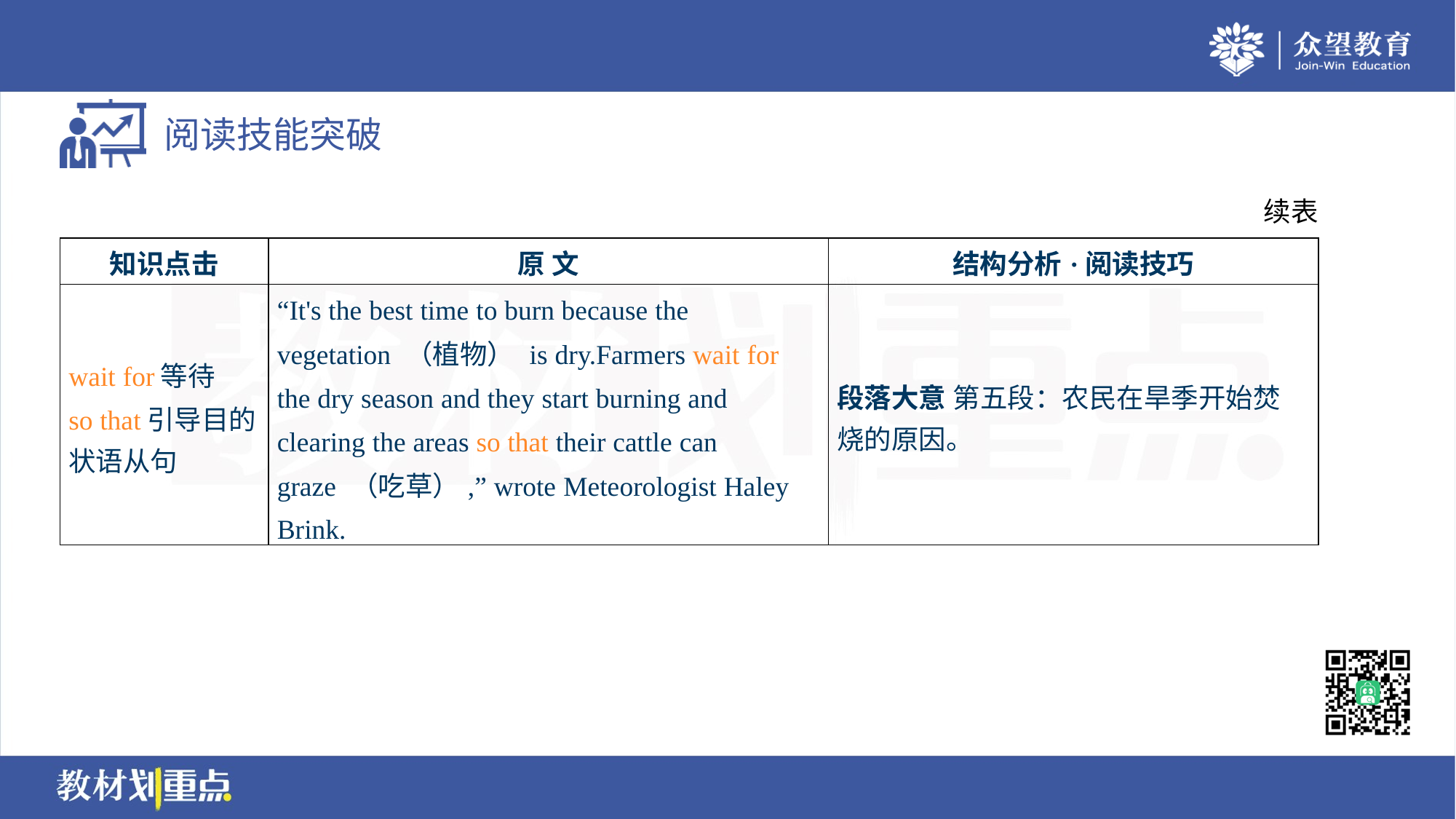

续表
| 知识点击 | 原 文 | 结构分析·阅读技巧 |
| --- | --- | --- |
| wait for等待 so that引导目的 状语从句 | “It's the best time to burn because the vegetation （植物） is dry.Farmers wait for the dry season and they start burning and clearing the areas so that their cattle can graze （吃草）,” wrote Meteorologist Haley Brink. | 段落大意 第五段：农民在旱季开始焚 烧的原因。 |